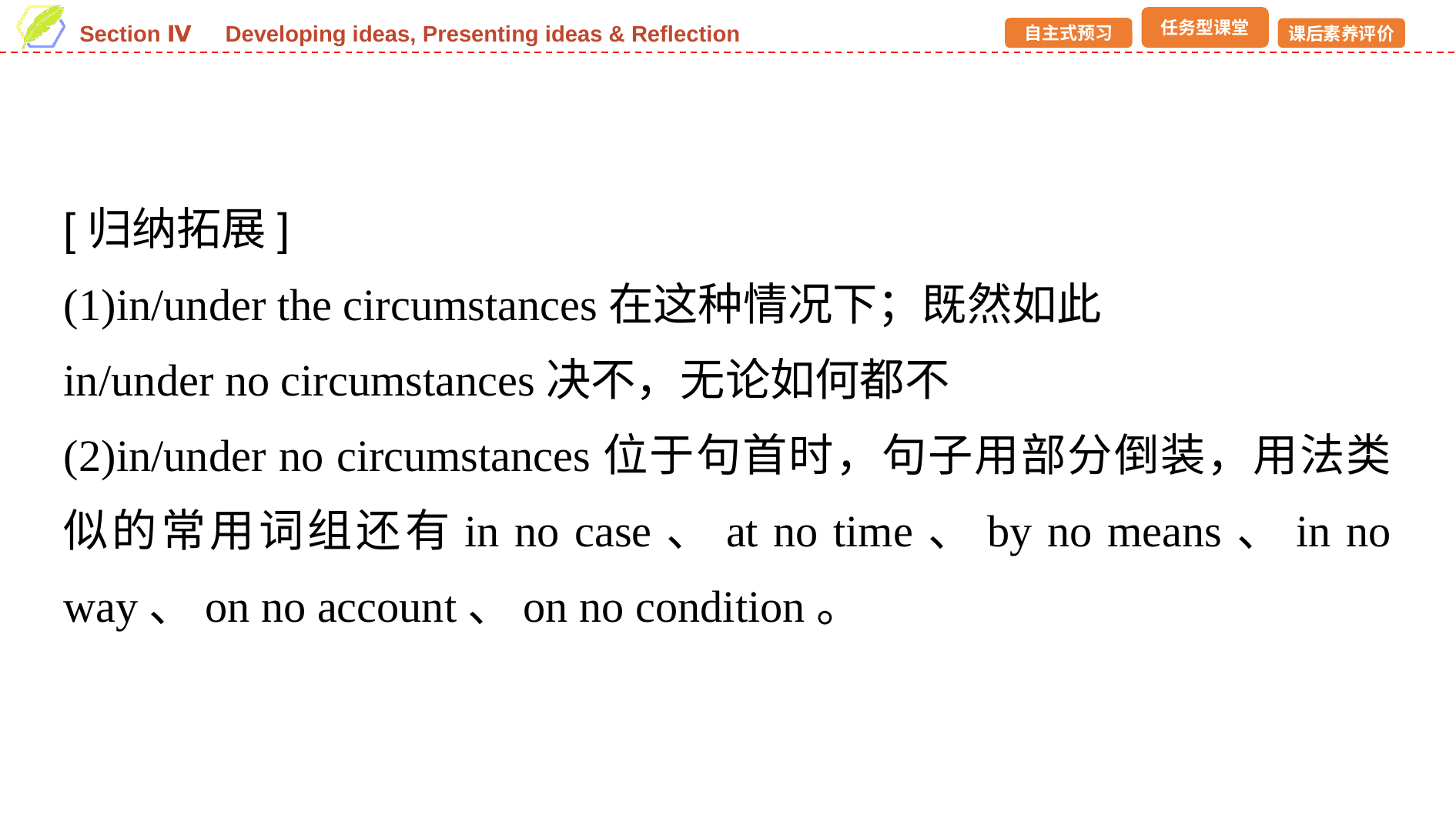

[归纳拓展]
(1)in/under the circumstances在这种情况下；既然如此
in/under no circumstances决不，无论如何都不
(2)in/under no circumstances位于句首时，句子用部分倒装，用法类似的常用词组还有in no case、at no time、by no means、in no way、on no account、on no condition。